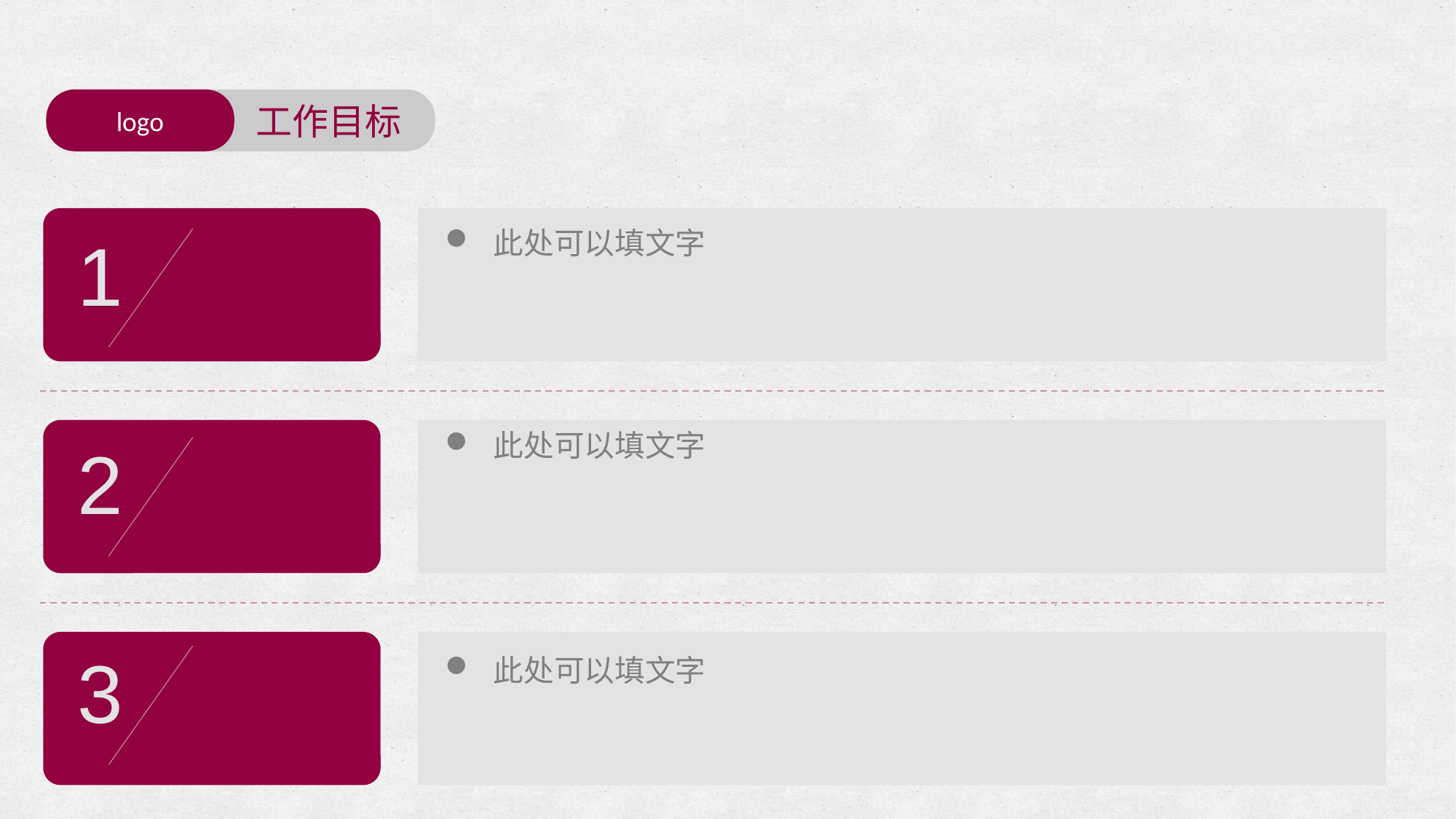

logo
工作目标

 此处可以填文字
1

 此处可以填文字
2

3
 此处可以填文字